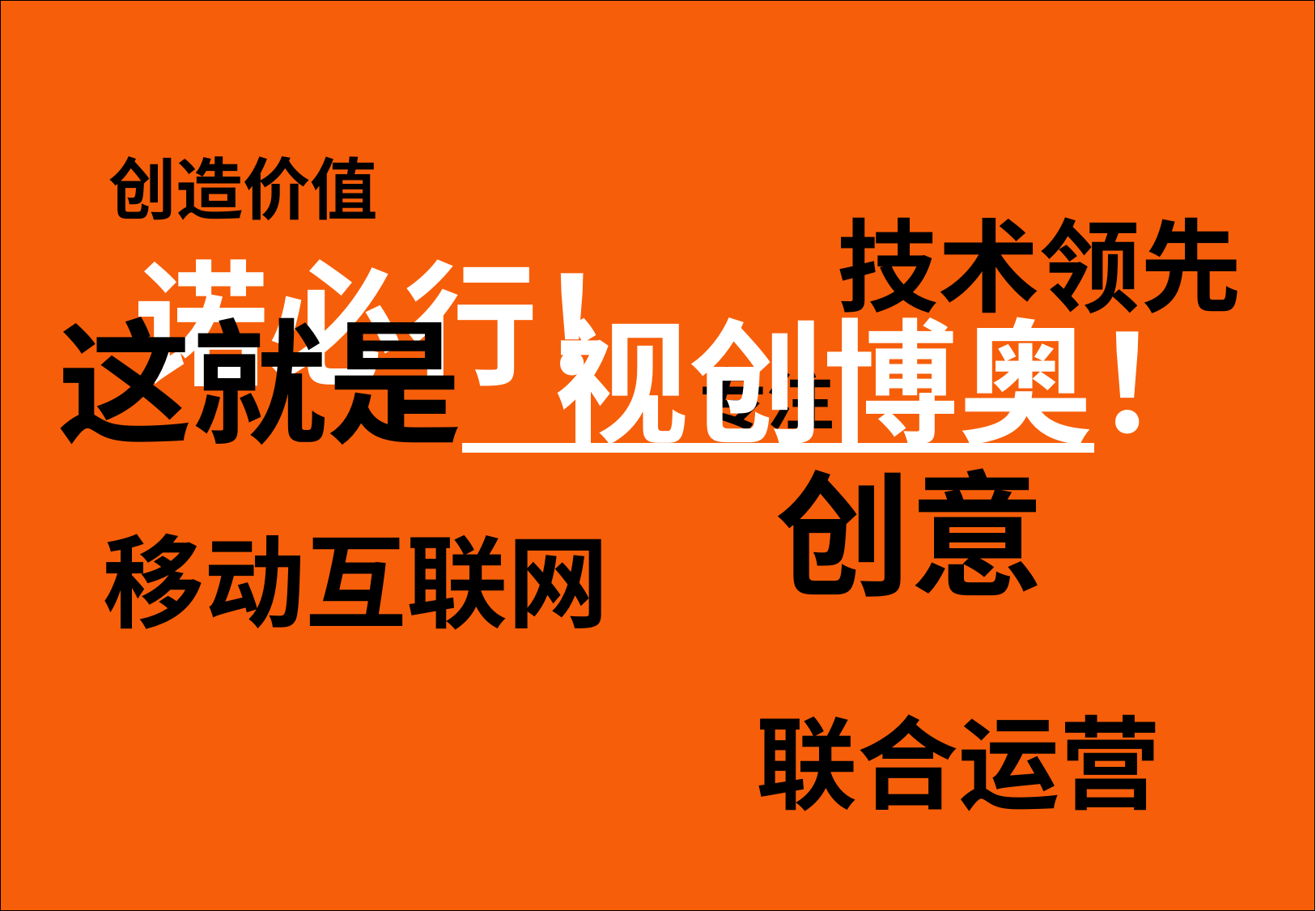

创造价值
技术领先
这就是   视创博奥！
诺必行！
专注

创意
移动互联网
联合运营